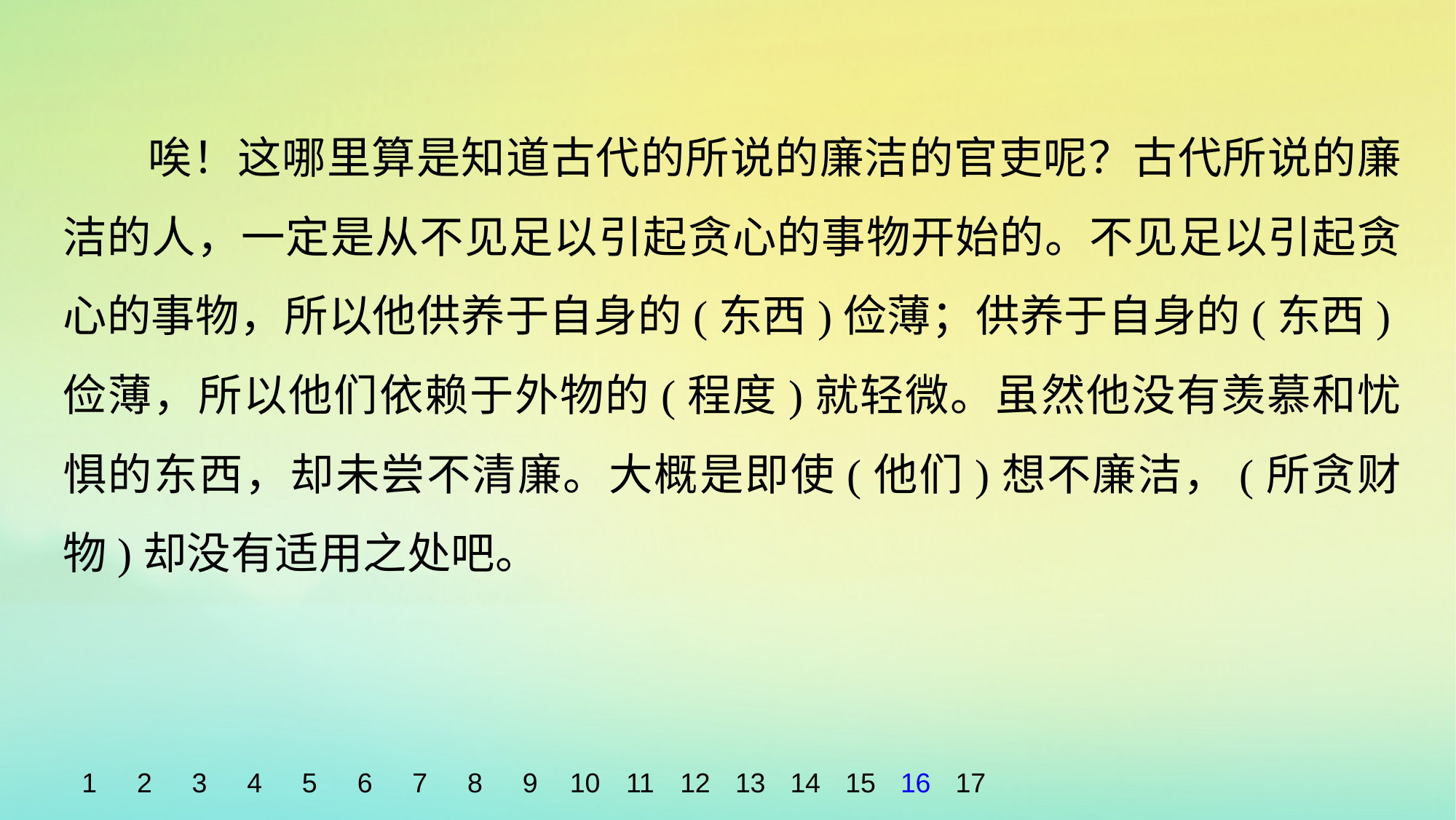

唉！这哪里算是知道古代的所说的廉洁的官吏呢？古代所说的廉洁的人，一定是从不见足以引起贪心的事物开始的。不见足以引起贪心的事物，所以他供养于自身的(东西)俭薄；供养于自身的(东西)俭薄，所以他们依赖于外物的(程度)就轻微。虽然他没有羡慕和忧惧的东西，却未尝不清廉。大概是即使(他们)想不廉洁，(所贪财物)却没有适用之处吧。
1
2
3
4
5
6
7
8
9
10
11
12
13
14
15
16
17